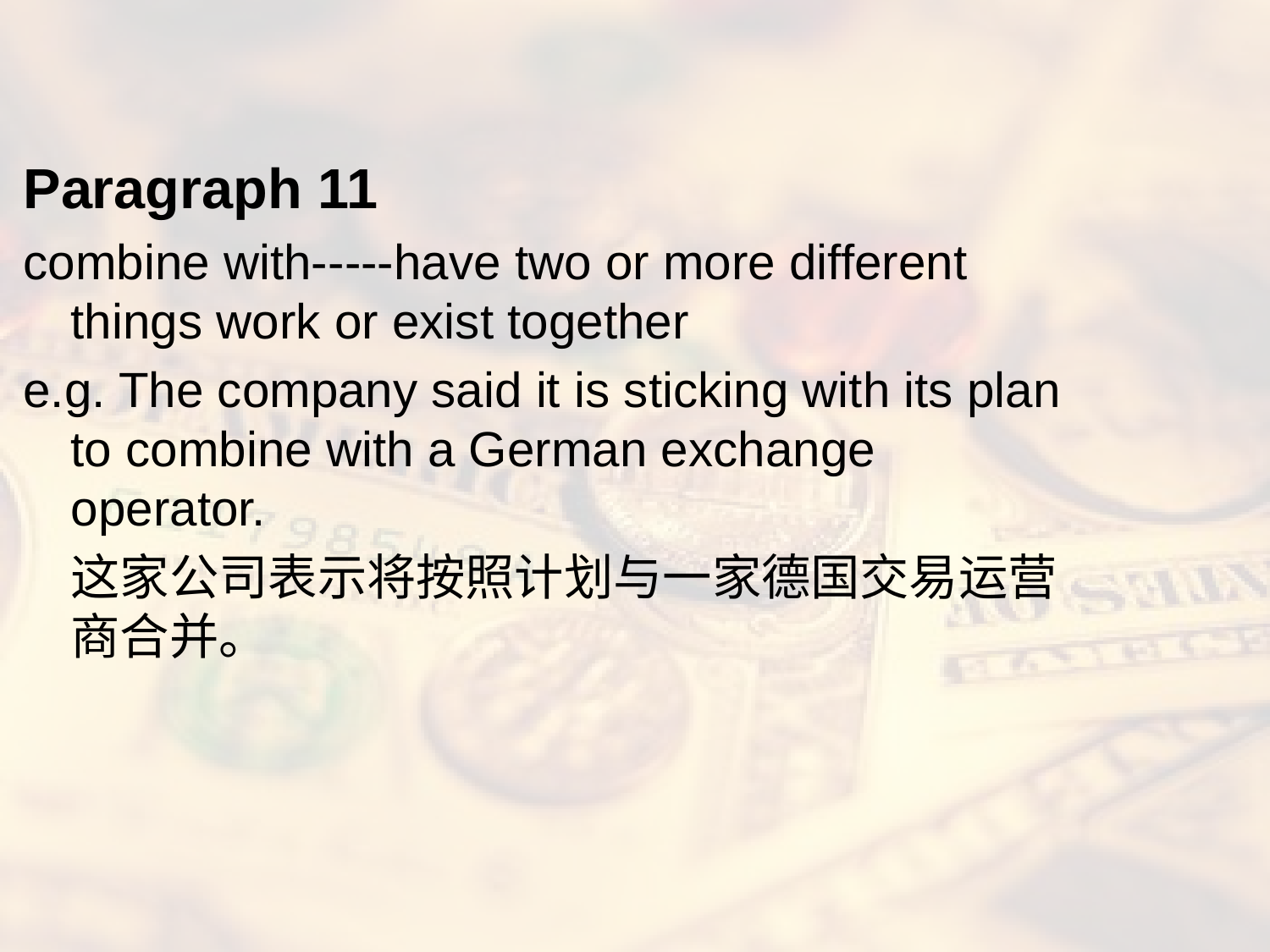

#
Paragraph 11
combine with-----have two or more different things work or exist together
e.g. The company said it is sticking with its plan to combine with a German exchange operator.
	这家公司表示将按照计划与一家德国交易运营商合并。